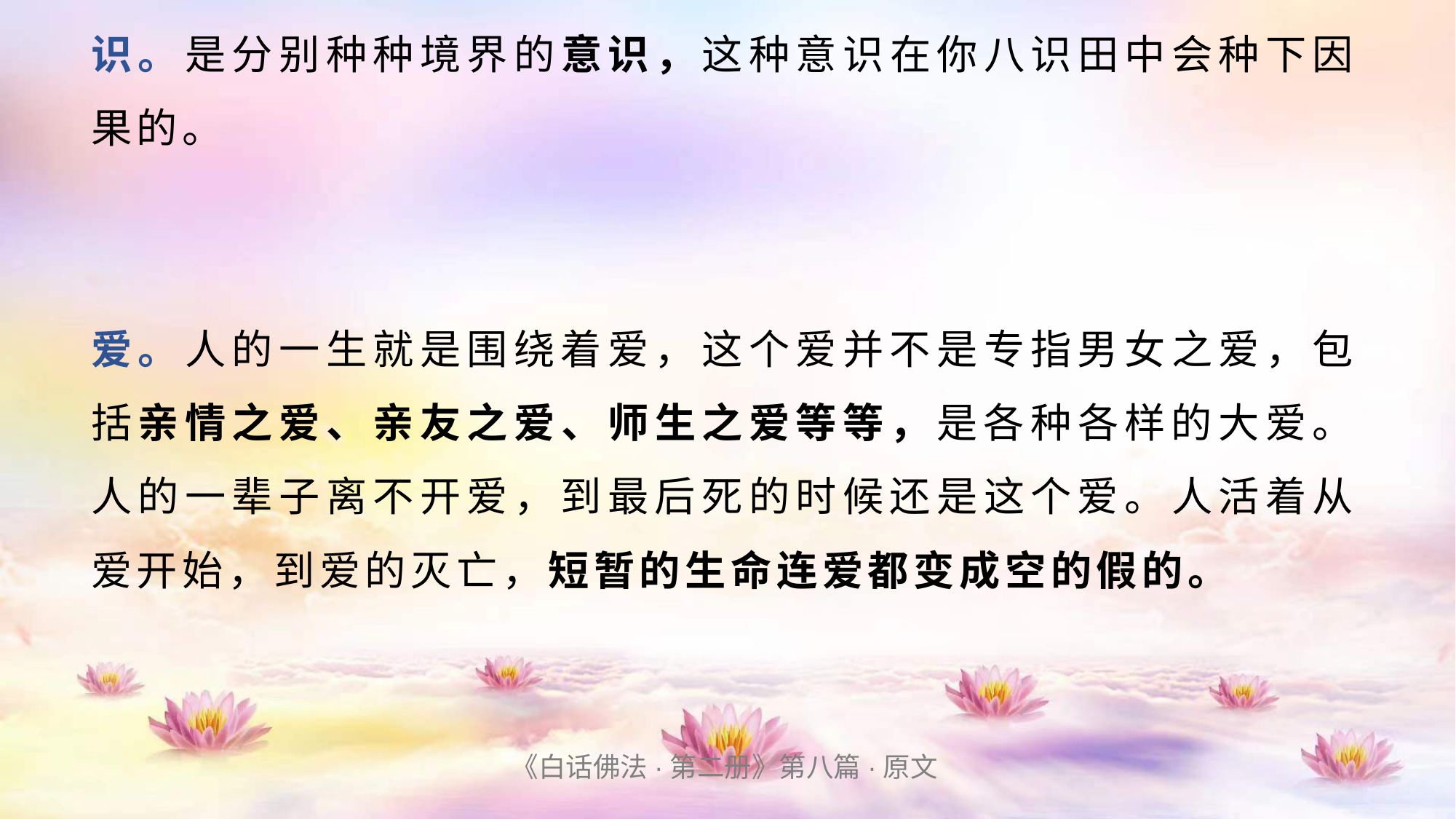

# 识。是分别种种境界的意识，这种意识在你八识田中会种下因果的。 爱。人的一生就是围绕着爱，这个爱并不是专指男女之爱，包括亲情之爱、亲友之爱、师生之爱等等，是各种各样的大爱。人的一辈子离不开爱，到最后死的时候还是这个爱。人活着从爱开始，到爱的灭亡，短暂的生命连爱都变成空的假的。
《白话佛法·第二册》第八篇·原文